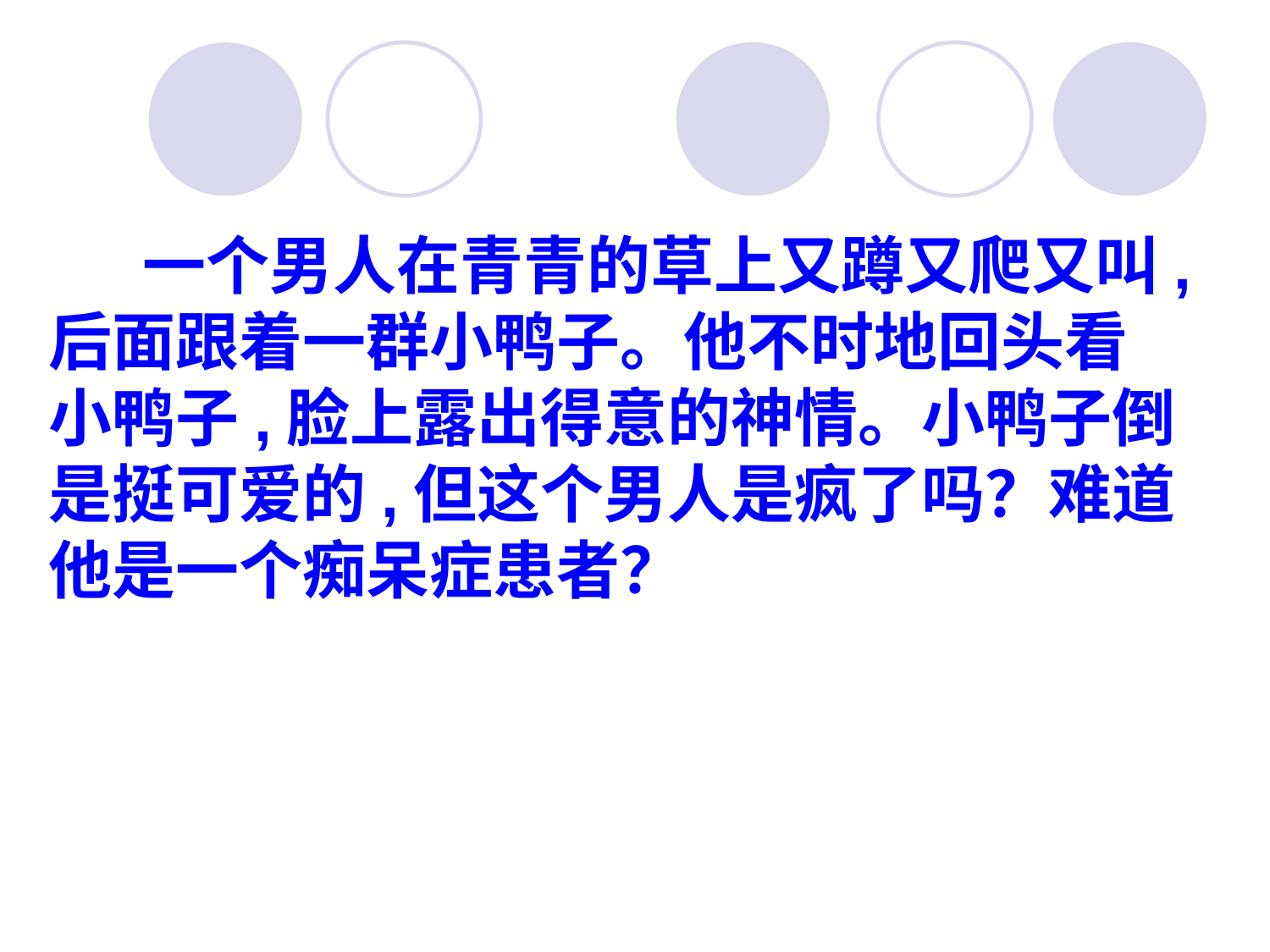

一个男人在青青的草上又蹲又爬又叫,后面跟着一群小鸭子。他不时地回头看小鸭子,脸上露出得意的神情。小鸭子倒是挺可爱的,但这个男人是疯了吗？难道他是一个痴呆症患者？